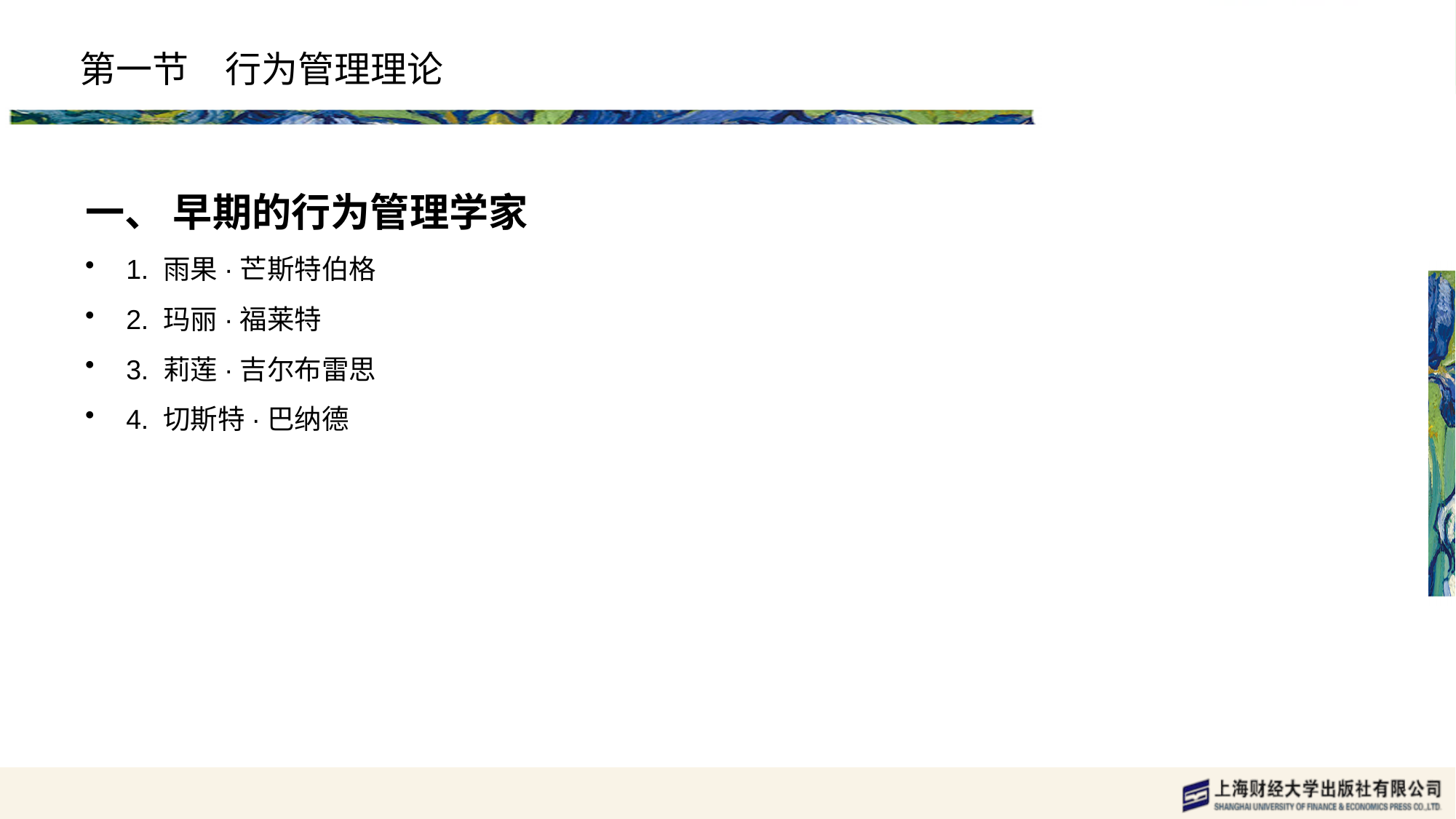

# 第一节　行为管理理论
一、 早期的行为管理学家
1. 雨果·芒斯特伯格
2. 玛丽·福莱特
3. 莉莲·吉尔布雷思
4. 切斯特·巴纳德